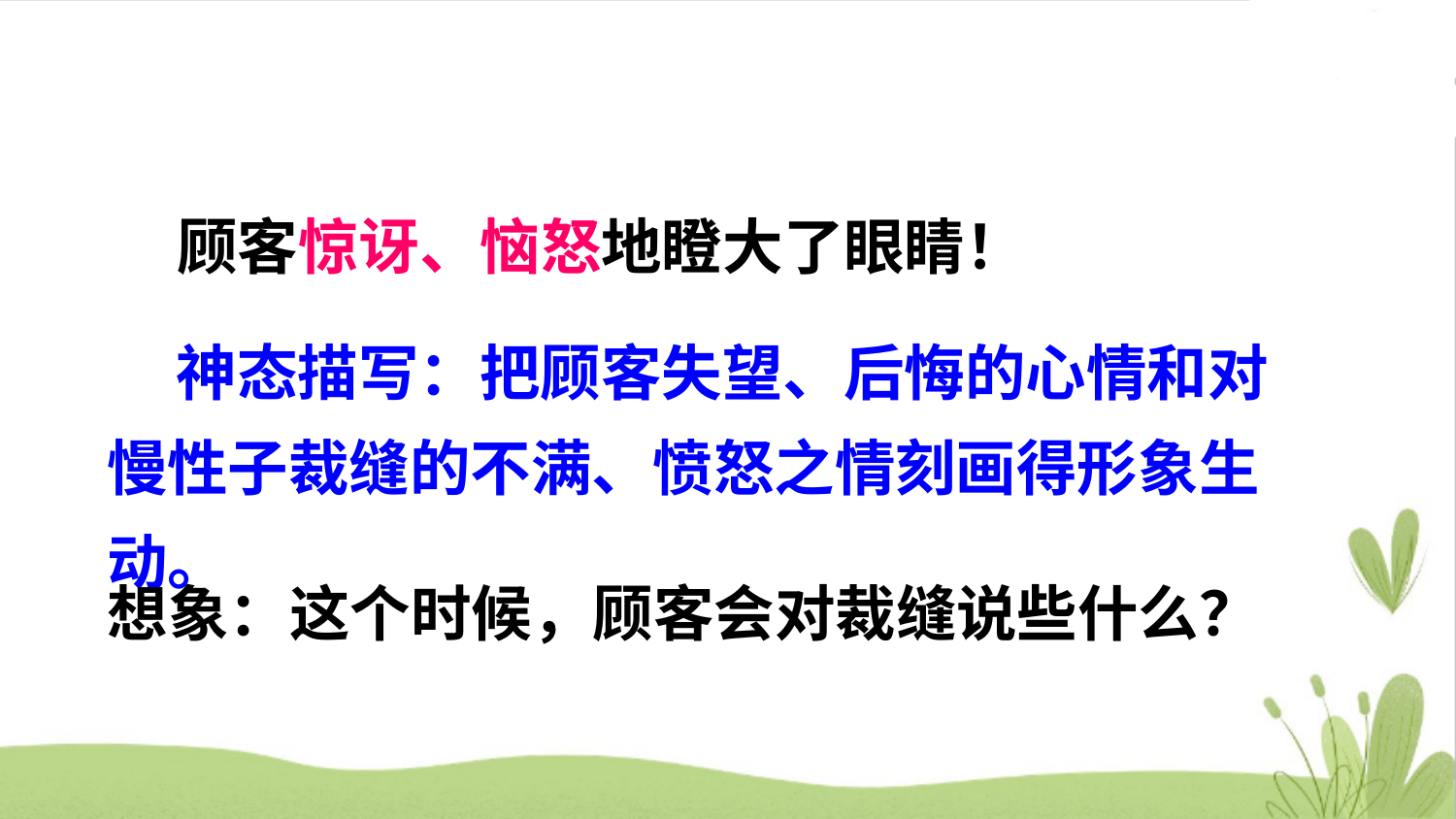

顾客惊讶、恼怒地瞪大了眼睛！
    神态描写：把顾客失望、后悔的心情和对慢性子裁缝的不满、愤怒之情刻画得形象生动。
想象：这个时候，顾客会对裁缝说些什么？